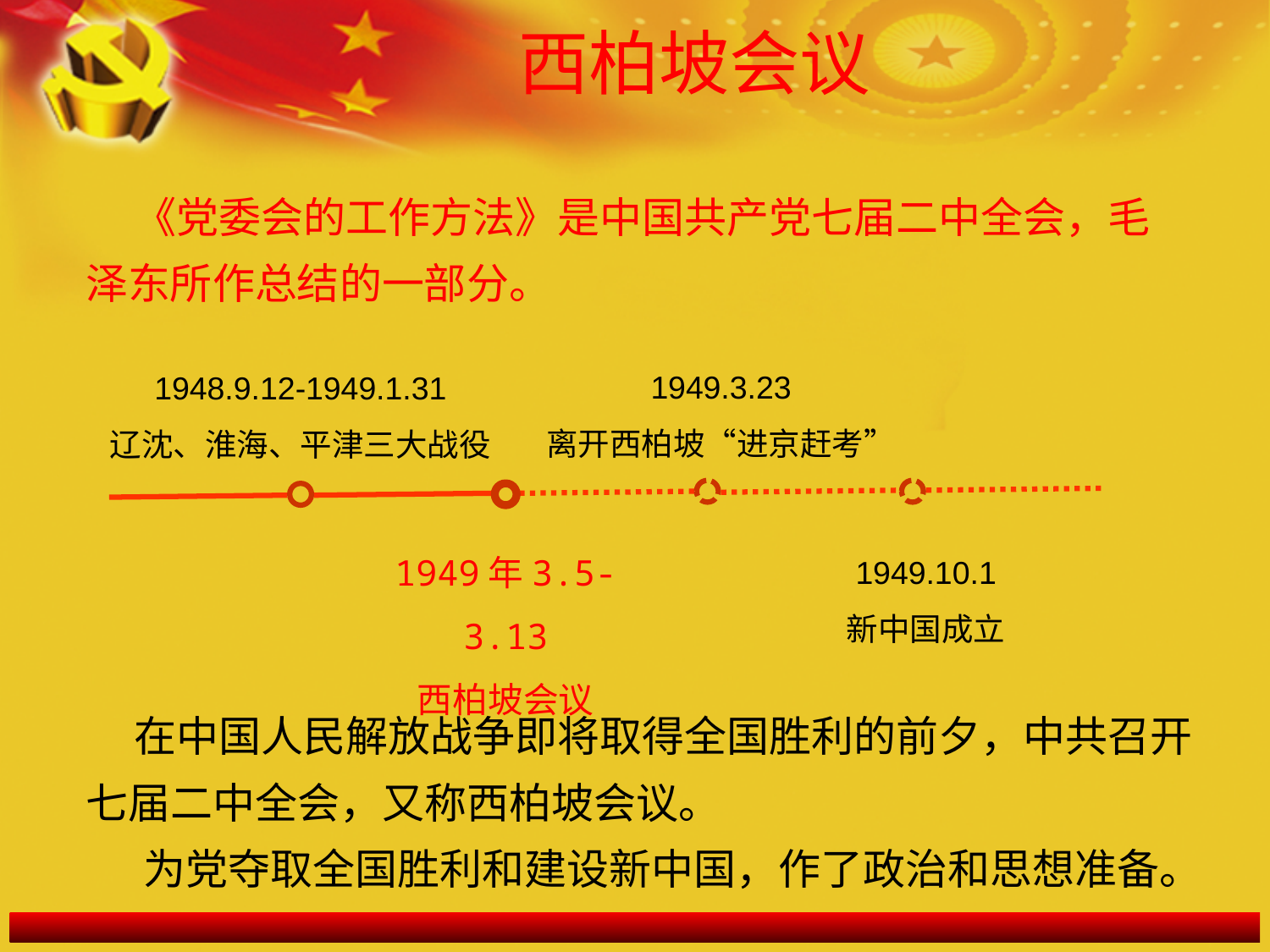

西柏坡会议
    《党委会的工作方法》是中国共产党七届二中全会，毛泽东所作总结的一部分。
1949.3.23
离开西柏坡“进京赶考”
1948.9.12-1949.1.31
辽沈、淮海、平津三大战役

1949年3.5-3.13
西柏坡会议
1949.10.1
新中国成立
    在中国人民解放战争即将取得全国胜利的前夕，中共召开七届二中全会，又称西柏坡会议。
     为党夺取全国胜利和建设新中国，作了政治和思想准备。